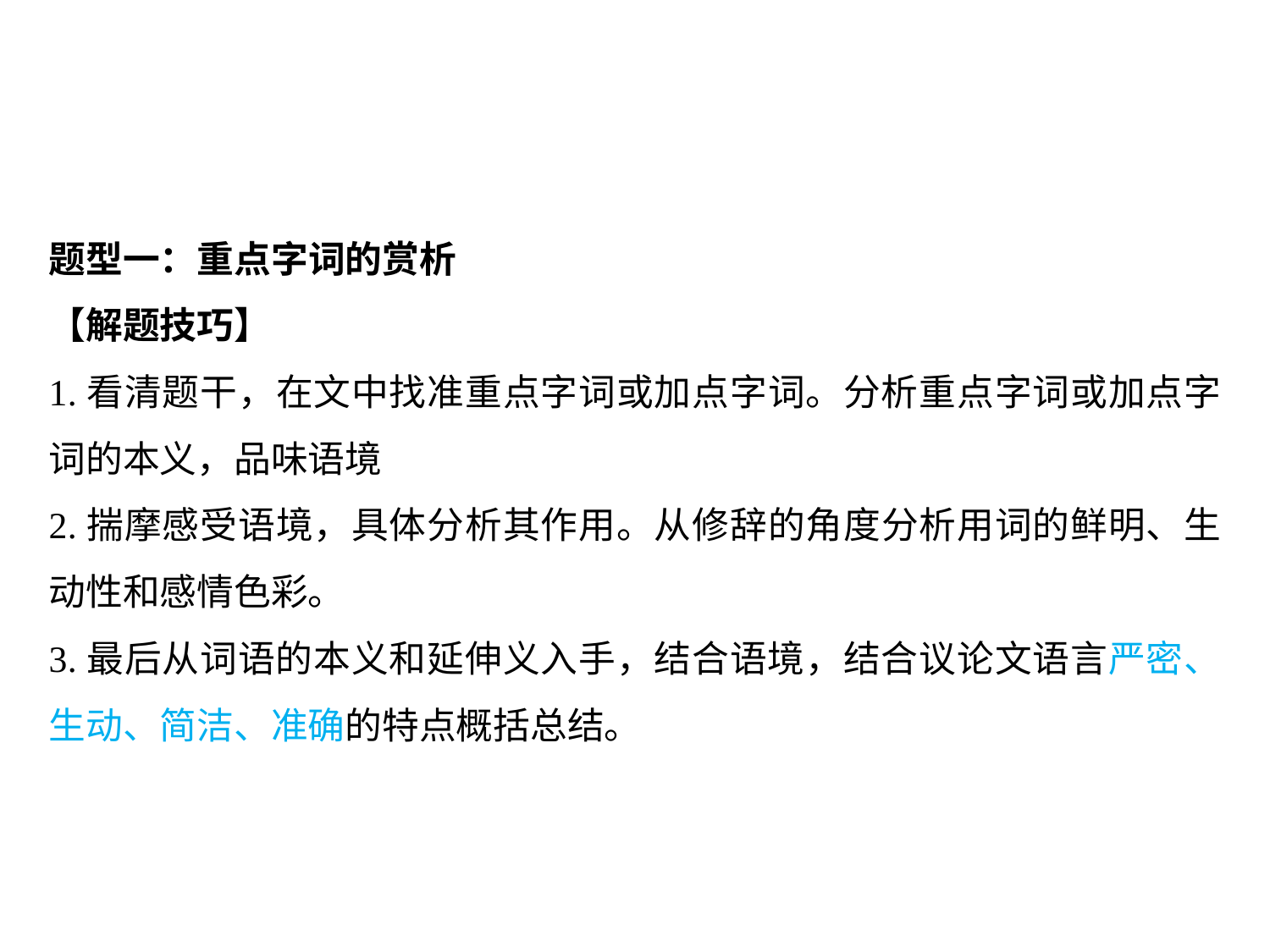

题型一：重点字词的赏析
【解题技巧】
1.看清题干，在文中找准重点字词或加点字词。分析重点字词或加点字词的本义，品味语境
2.揣摩感受语境，具体分析其作用。从修辞的角度分析用词的鲜明、生动性和感情色彩。
3.最后从词语的本义和延伸义入手，结合语境，结合议论文语言严密、生动、简洁、准确的特点概括总结。